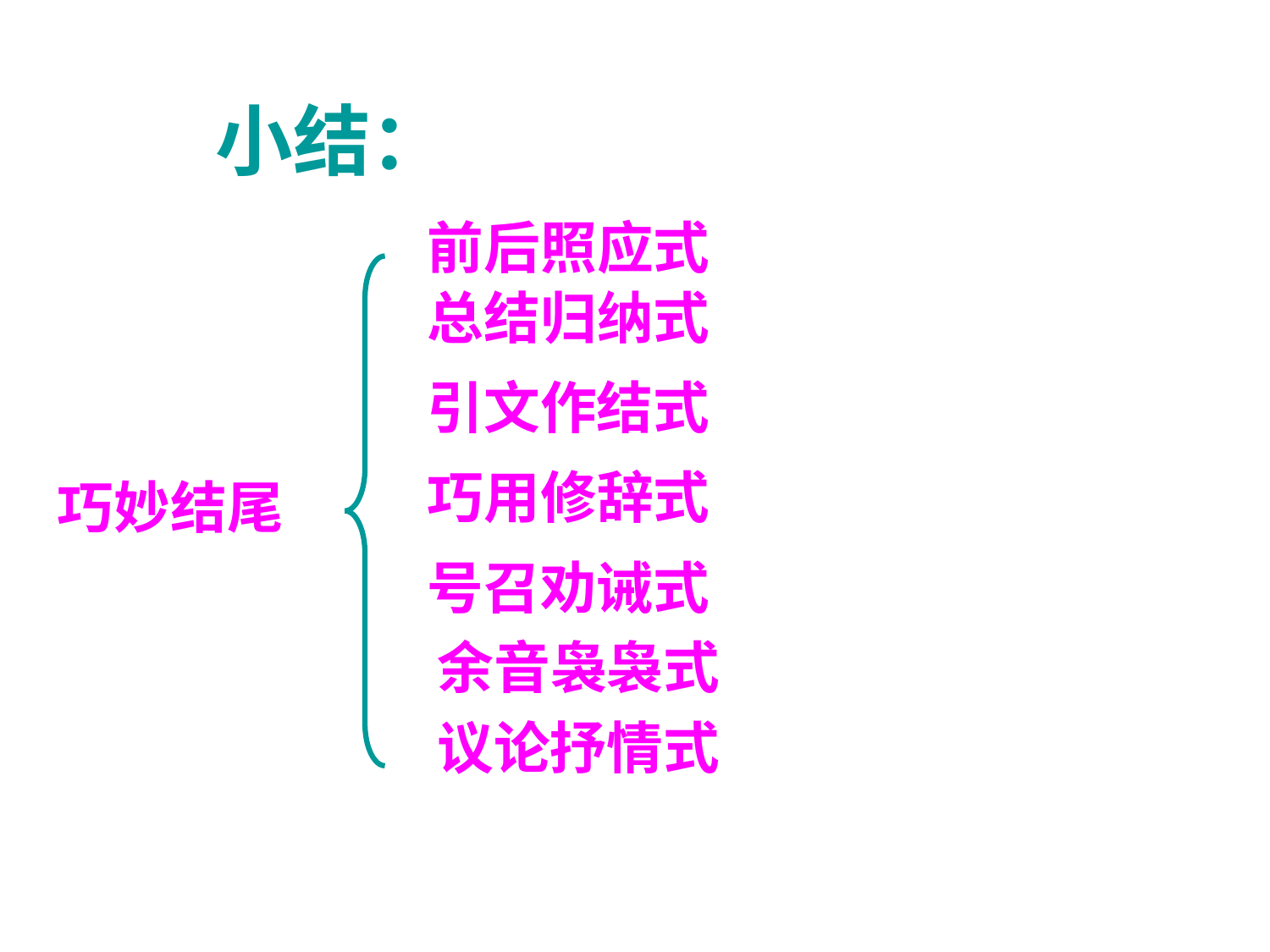

# 小结：
前后照应式

总结归纳式
引文作结式
巧用修辞式
巧妙结尾
号召劝诫式
余音袅袅式
议论抒情式